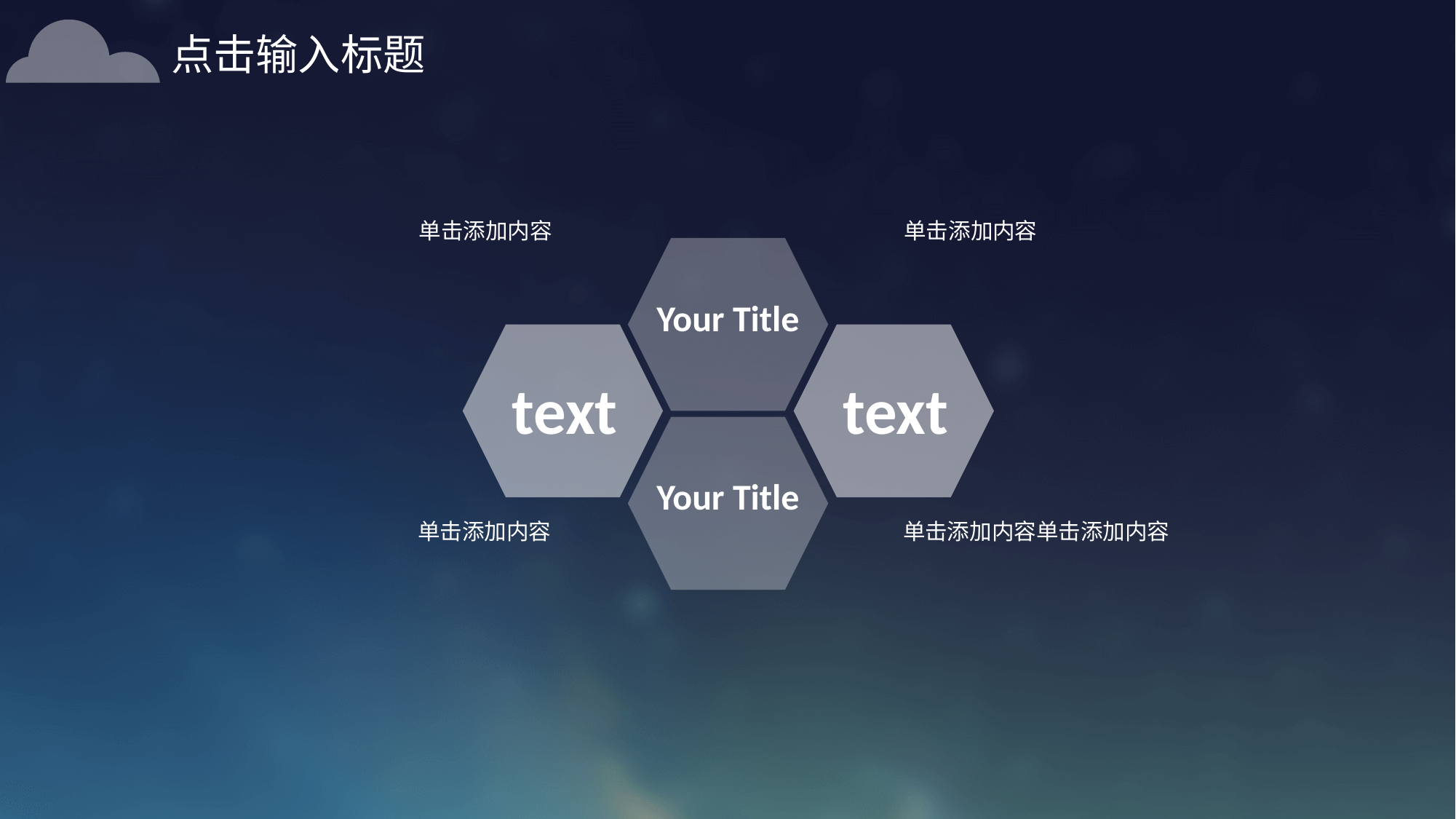

点击输入标题
单击添加内容
单击添加内容

Your Title

text
text

Your Title
单击添加内容
单击添加内容单击添加内容